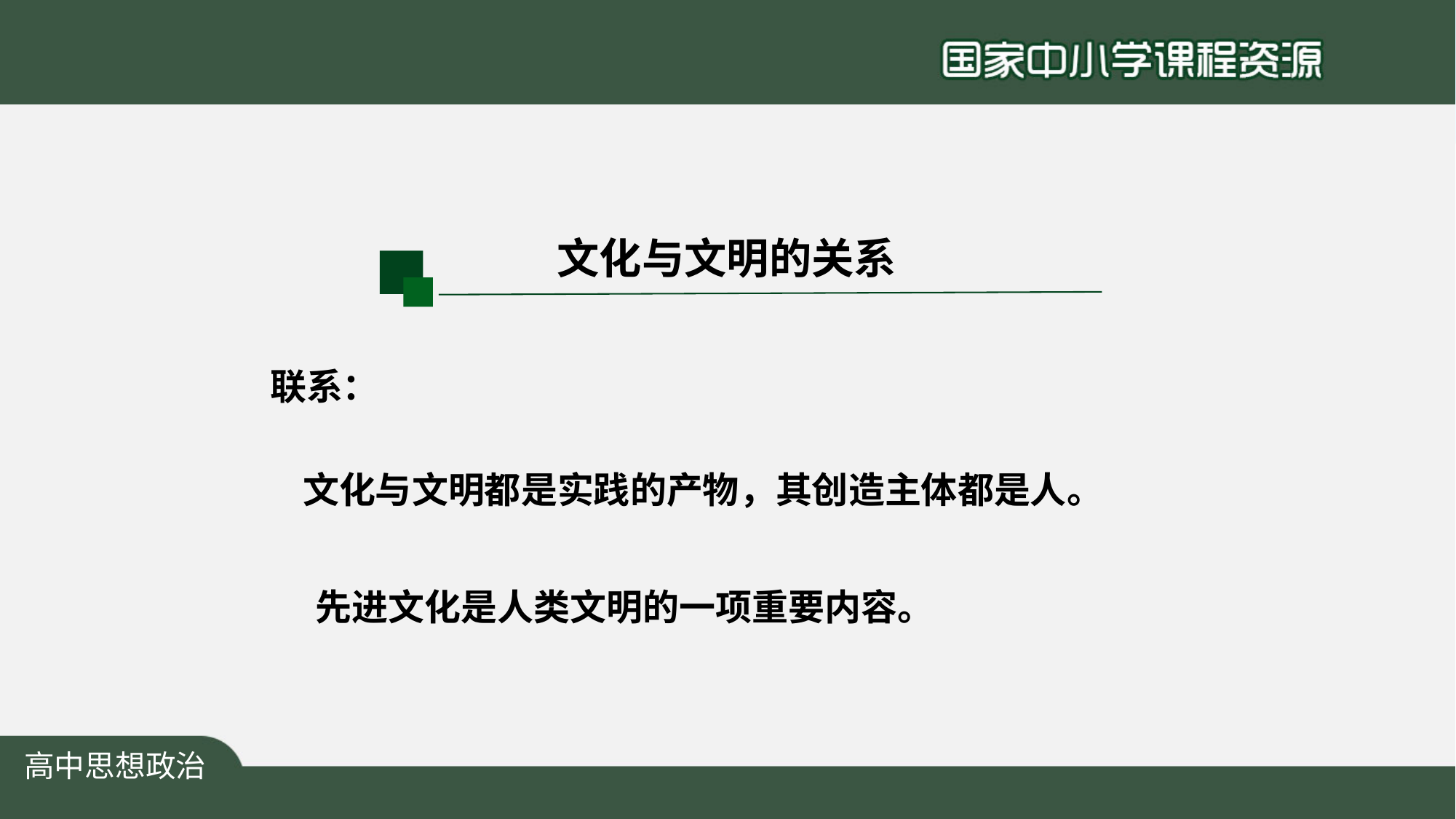

文化与文明的关系

联系：
 文化与文明都是实践的产物，其创造主体都是人。

  先进文化是人类文明的一项重要内容。